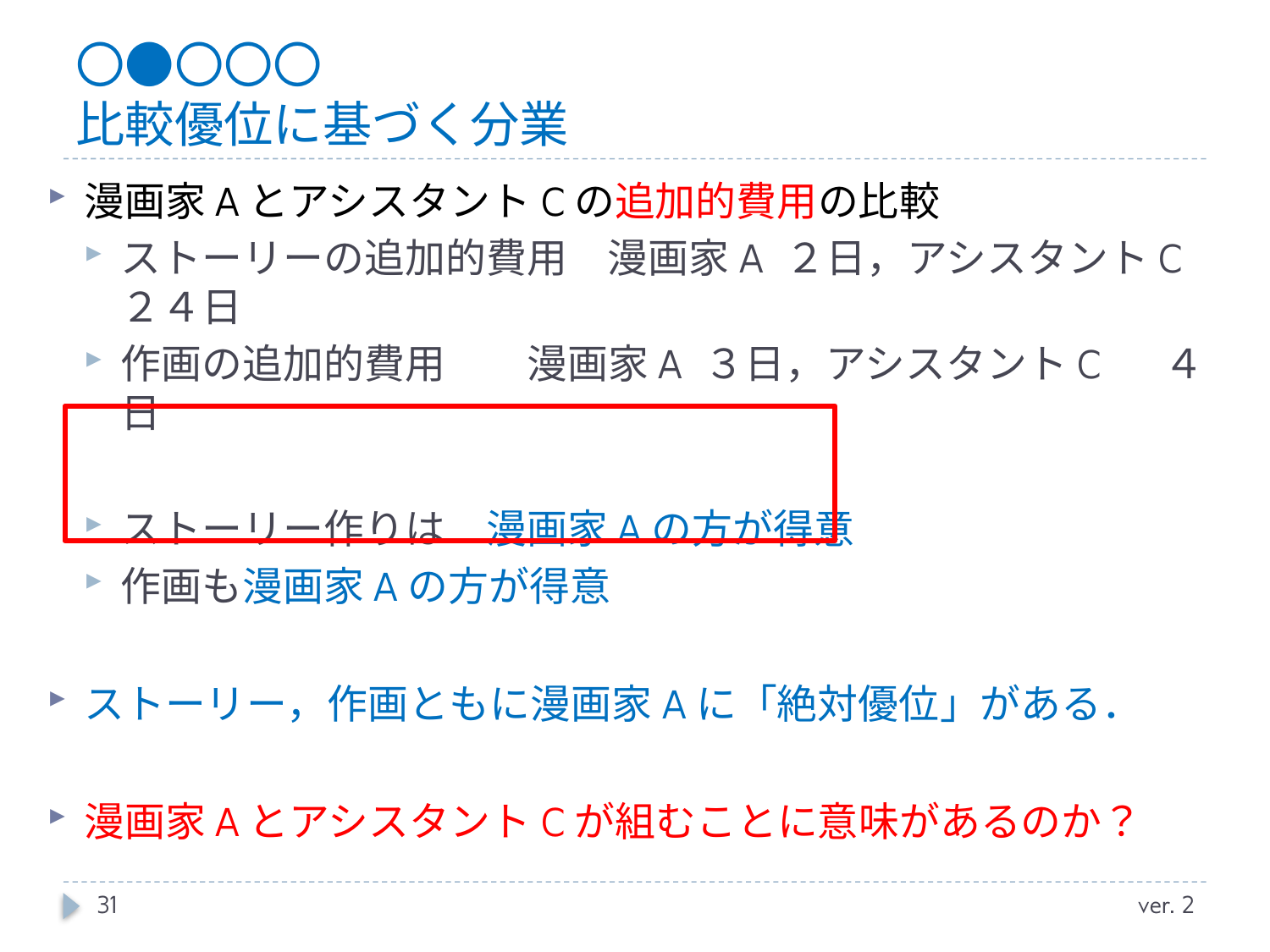

# 〇●〇〇〇 比較優位に基づく分業
漫画家AとアシスタントCの追加的費用の比較
ストーリーの追加的費用　漫画家A ２日，アシスタントC ２４日
作画の追加的費用	　漫画家A ３日，アシスタントC 　４日

ストーリー作りは	漫画家Aの方が得意
作画も		漫画家Aの方が得意

ストーリー，作画ともに漫画家Aに「絶対優位」がある．

漫画家AとアシスタントCが組むことに意味があるのか？

31
ver. 2